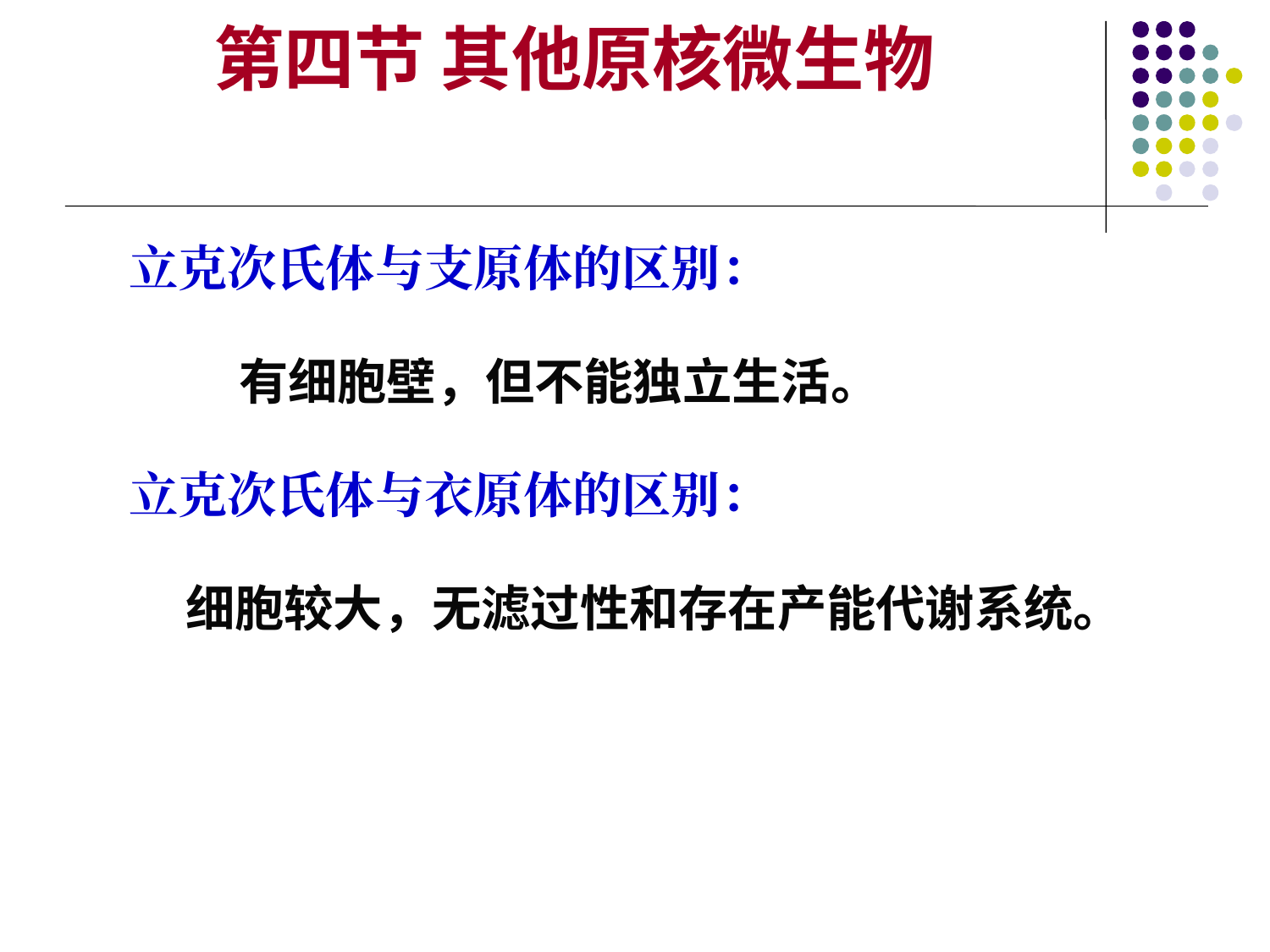

第四节 其他原核微生物
立克次氏体与支原体的区别：
        有细胞壁，但不能独立生活。
立克次氏体与衣原体的区别：
    细胞较大，无滤过性和存在产能代谢系统。